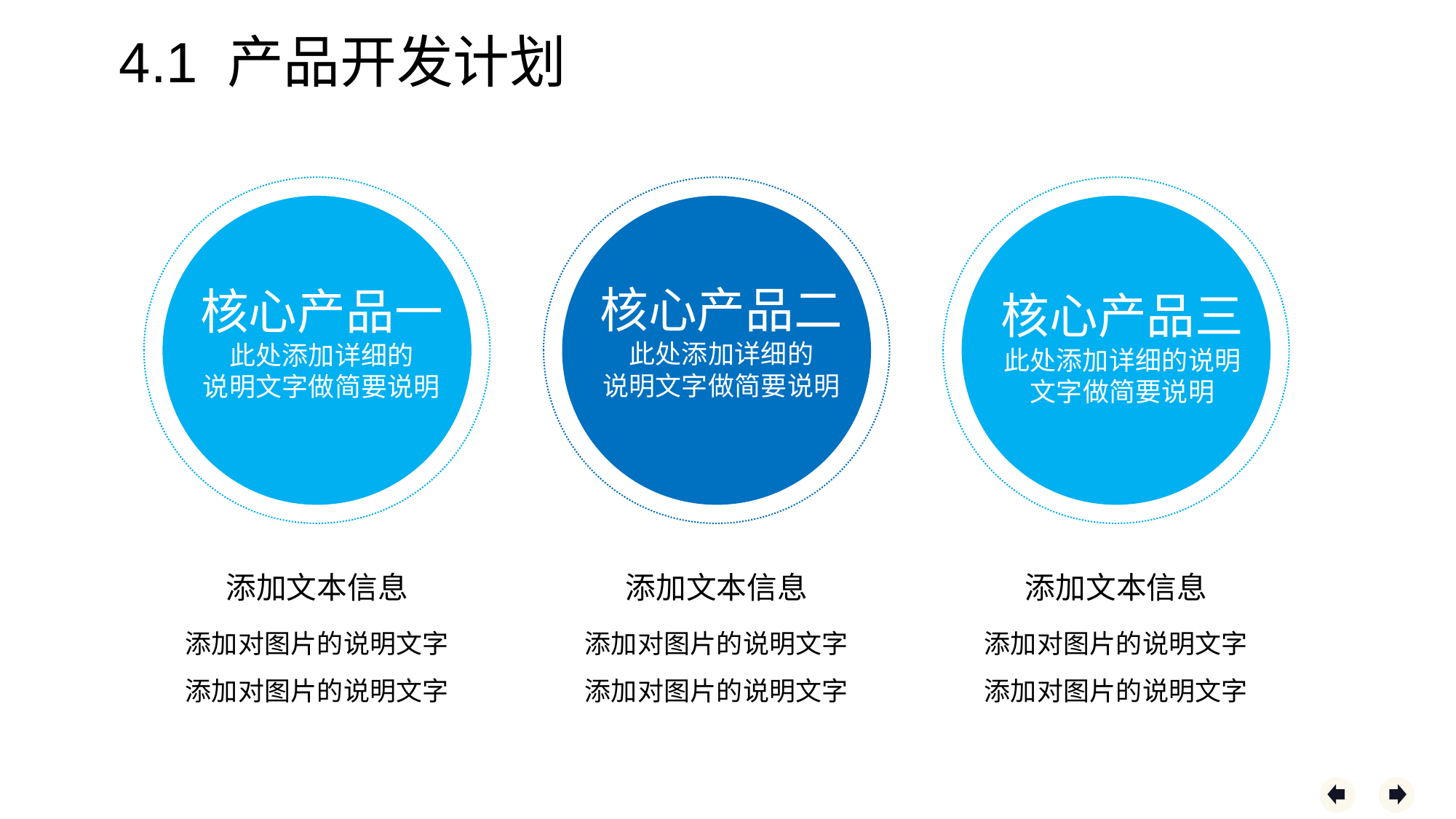

4.1 产品开发计划

核心产品二
此处添加详细的
说明文字做简要说明
核心产品一此处添加详细的
说明文字做简要说明
核心产品三此处添加详细的说明文字做简要说明
添加文本信息
添加对图片的说明文字添加对图片的说明文字
添加文本信息
添加对图片的说明文字添加对图片的说明文字
添加文本信息
添加对图片的说明文字添加对图片的说明文字
Part 4